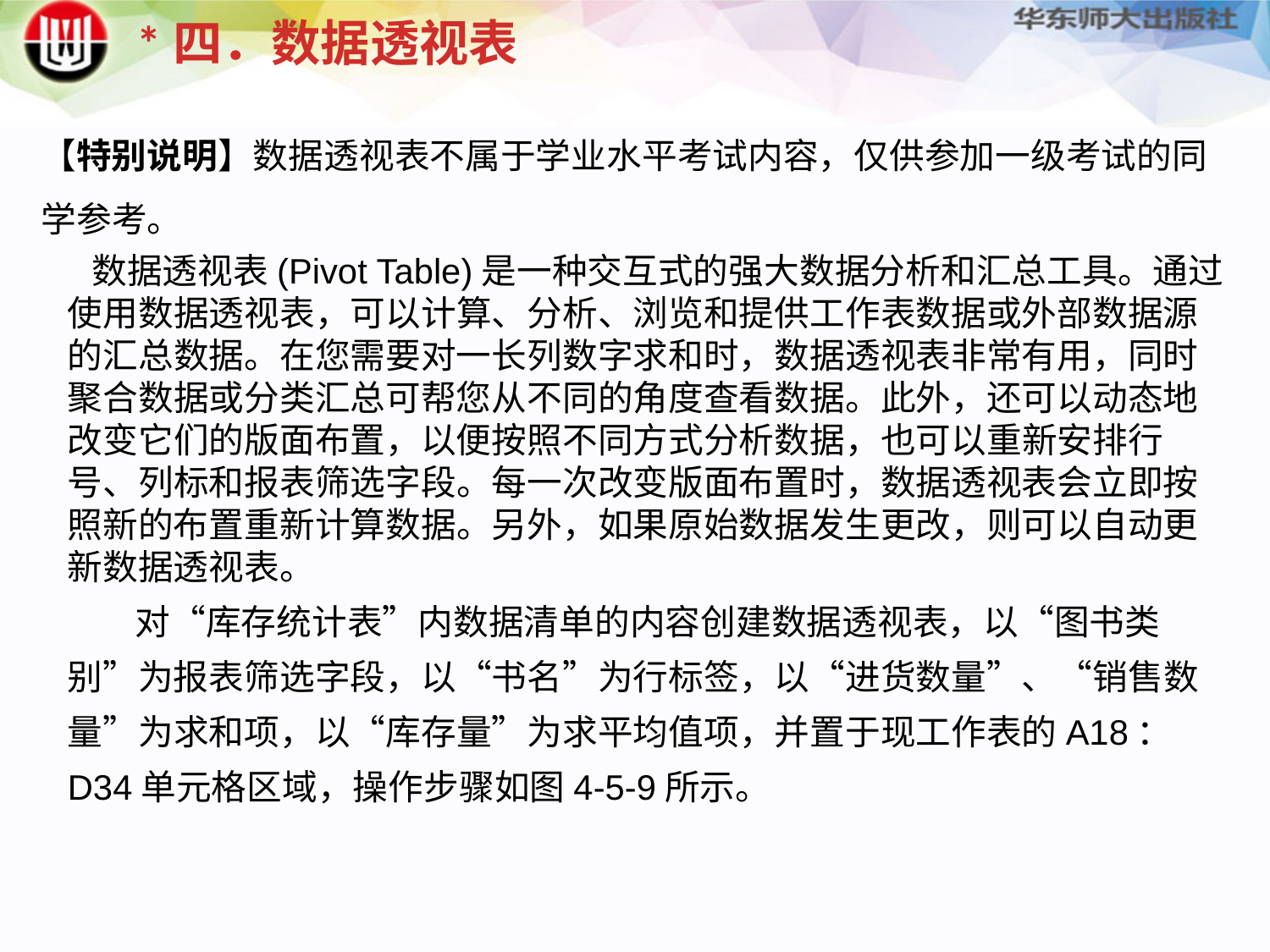

*四．数据透视表
【特别说明】数据透视表不属于学业水平考试内容，仅供参加一级考试的同学参考。

  数据透视表(Pivot Table)是一种交互式的强大数据分析和汇总工具。通过使用数据透视表，可以计算、分析、浏览和提供工作表数据或外部数据源的汇总数据。在您需要对一长列数字求和时，数据透视表非常有用，同时聚合数据或分类汇总可帮您从不同的角度查看数据。此外，还可以动态地改变它们的版面布置，以便按照不同方式分析数据，也可以重新安排行号、列标和报表筛选字段。每一次改变版面布置时，数据透视表会立即按照新的布置重新计算数据。另外，如果原始数据发生更改，则可以自动更新数据透视表。    对“库存统计表”内数据清单的内容创建数据透视表，以“图书类别”为报表筛选字段，以“书名”为行标签，以“进货数量”、“销售数量”为求和项，以“库存量”为求平均值项，并置于现工作表的A18：D34单元格区域，操作步骤如图4-5-9所示。